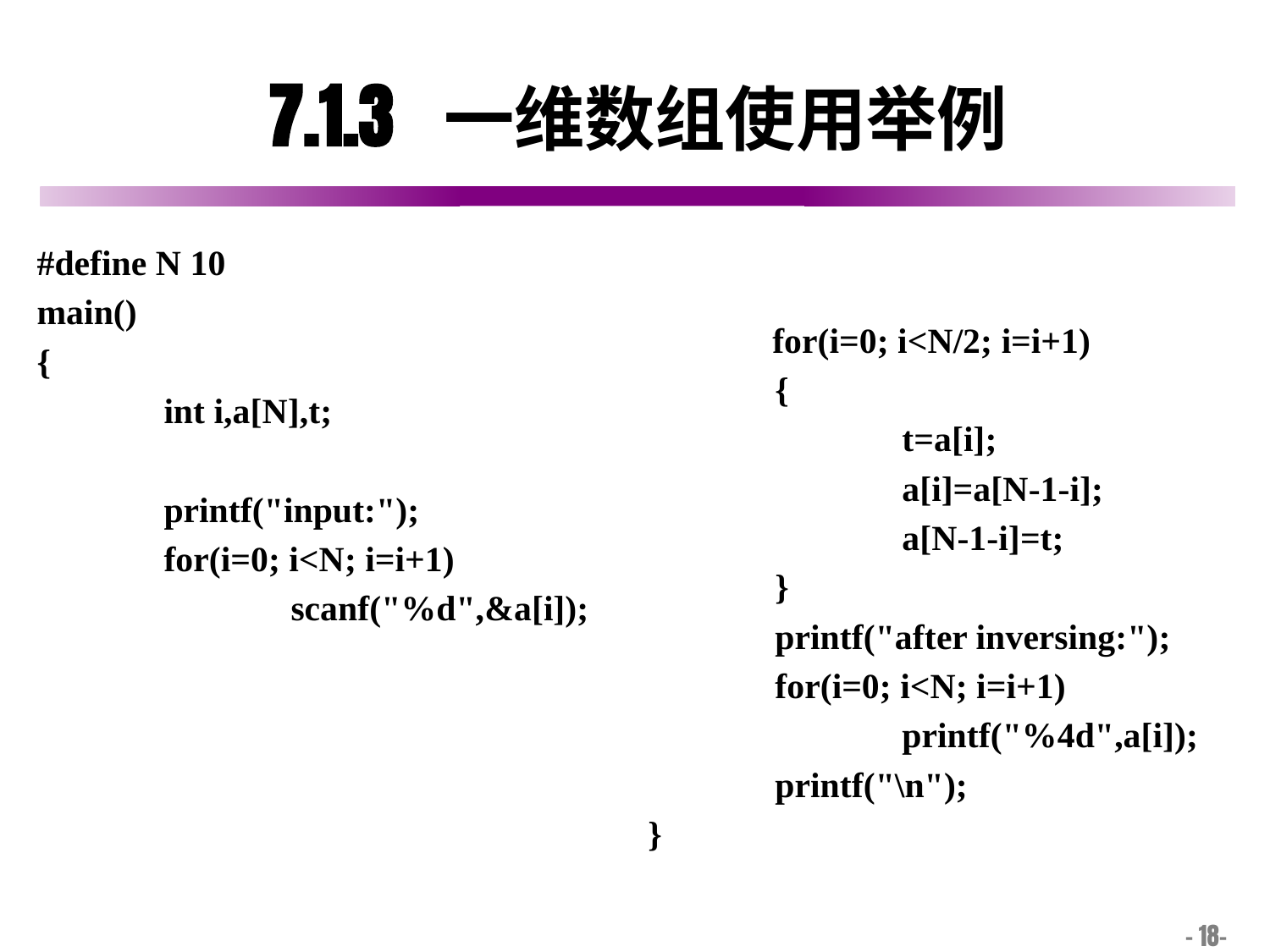

# 7.1.3  一维数组使用举例
#define N 10
main()
{
	int i,a[N],t;

	printf("input:");
	for(i=0; i<N; i=i+1)
		scanf("%d",&a[i]);

              for(i=0; i<N/2; i=i+1)
	{
		t=a[i];
		a[i]=a[N-1-i];
		a[N-1-i]=t;
	}
	printf("after inversing:");
	for(i=0; i<N; i=i+1)
		printf("%4d",a[i]);
	printf("\n");
}

 - 18-